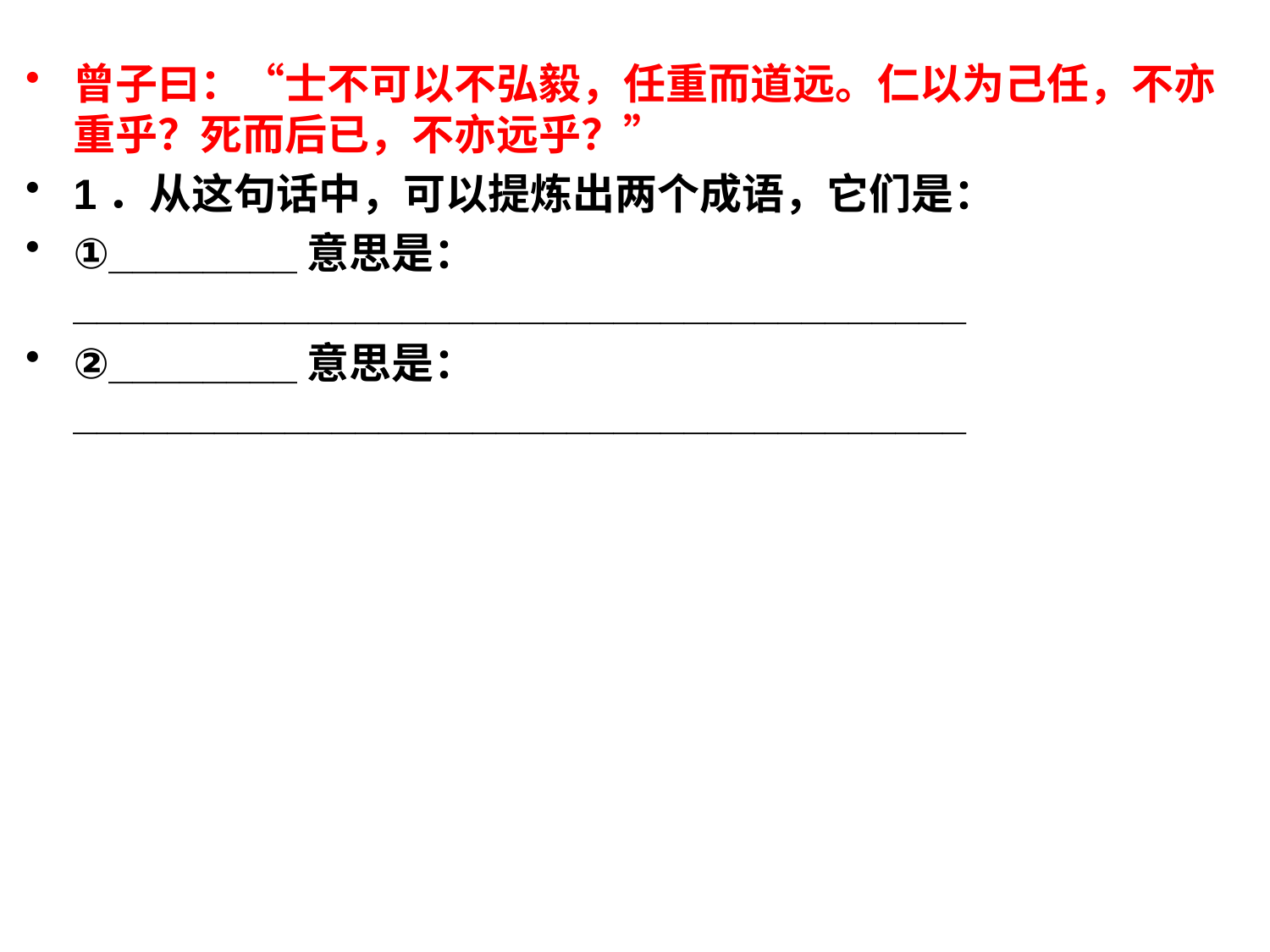

#
曾子曰：“士不可以不弘毅，任重而道远。仁以为己任，不亦重乎？死而后已，不亦远乎？”
1．从这句话中，可以提炼出两个成语，它们是：
①________意思是：______________________________________
②________意思是：______________________________________